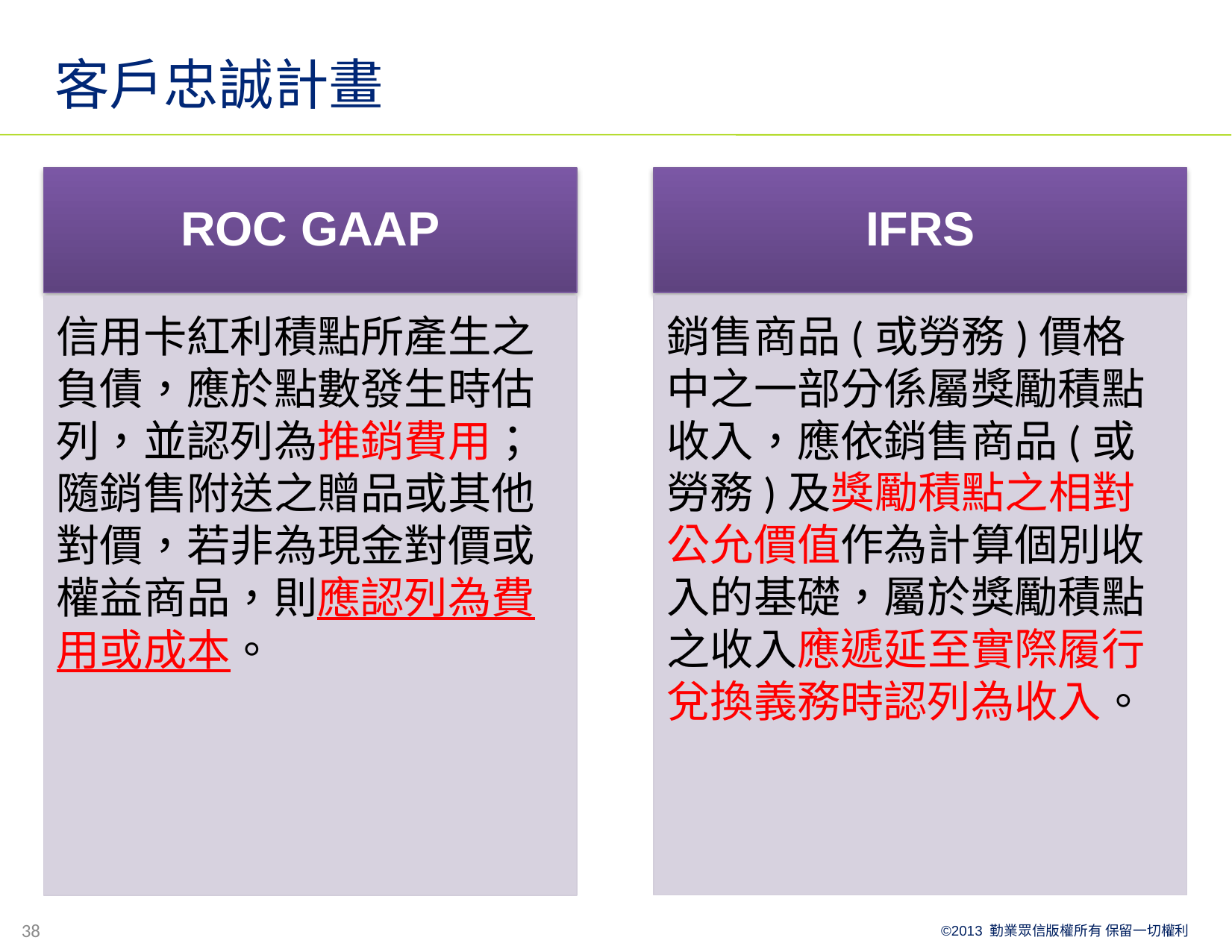

# 客戶忠誠計畫
IFRS
ROC GAAP
銷售商品(或勞務)價格中之一部分係屬獎勵積點收入，應依銷售商品(或勞務)及獎勵積點之相對公允價值作為計算個別收入的基礎，屬於獎勵積點之收入應遞延至實際履行兌換義務時認列為收入。

信用卡紅利積點所產生之負債，應於點數發生時估列，並認列為推銷費用；隨銷售附送之贈品或其他對價，若非為現金對價或權益商品，則應認列為費用或成本。

38